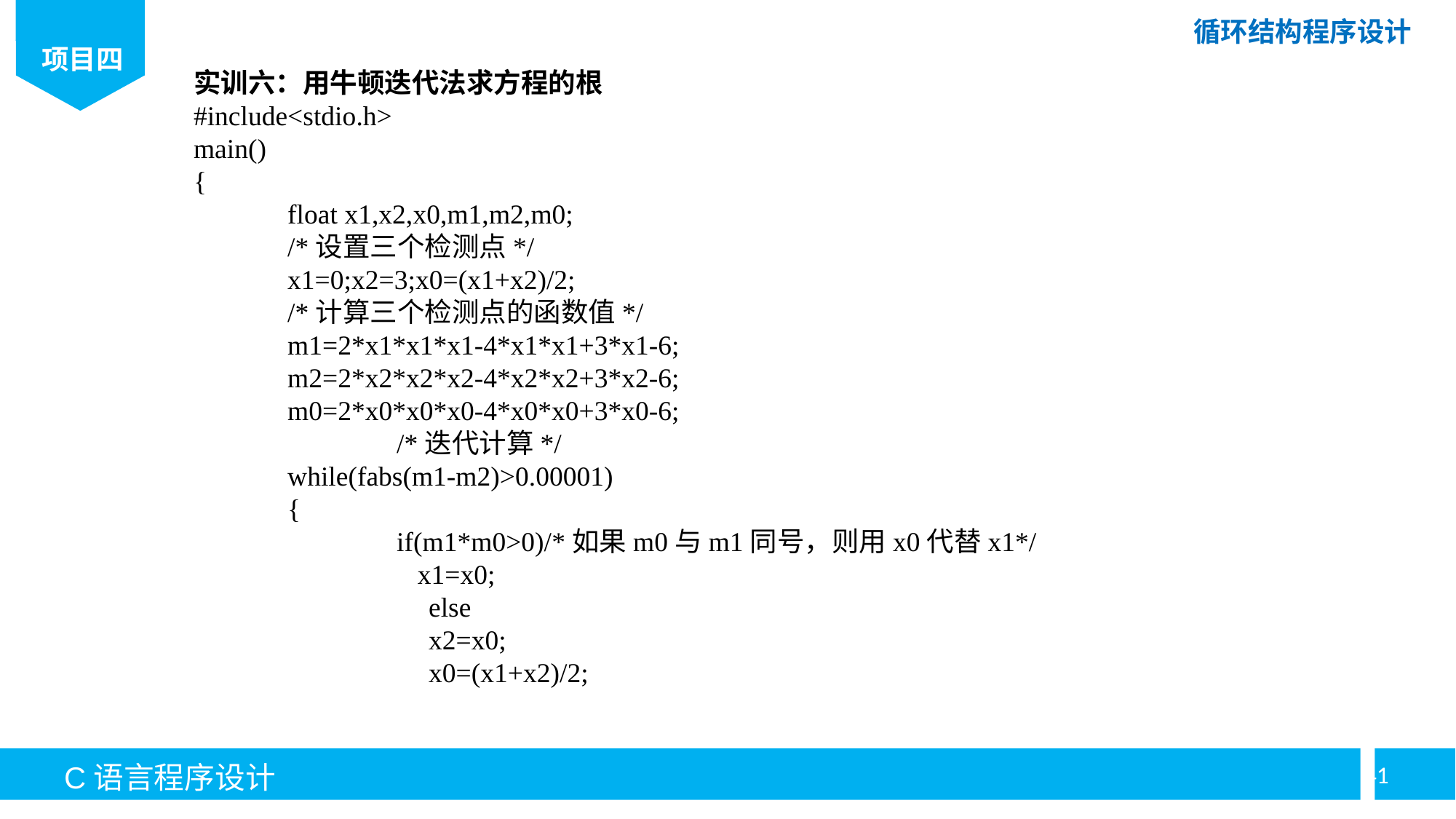

实训六：用牛顿迭代法求方程的根
#include<stdio.h>
main()
{
	float x1,x2,x0,m1,m2,m0;
	/*设置三个检测点*/
	x1=0;x2=3;x0=(x1+x2)/2;
	/*计算三个检测点的函数值*/
	m1=2*x1*x1*x1-4*x1*x1+3*x1-6;
	m2=2*x2*x2*x2-4*x2*x2+3*x2-6;
	m0=2*x0*x0*x0-4*x0*x0+3*x0-6;
		/*迭代计算*/
	while(fabs(m1-m2)>0.00001)
	{
		if(m1*m0>0)/*如果m0与m1同号，则用x0代替x1*/
		   x1=x0;
                                  else
                                  x2=x0;
                                  x0=(x1+x2)/2;